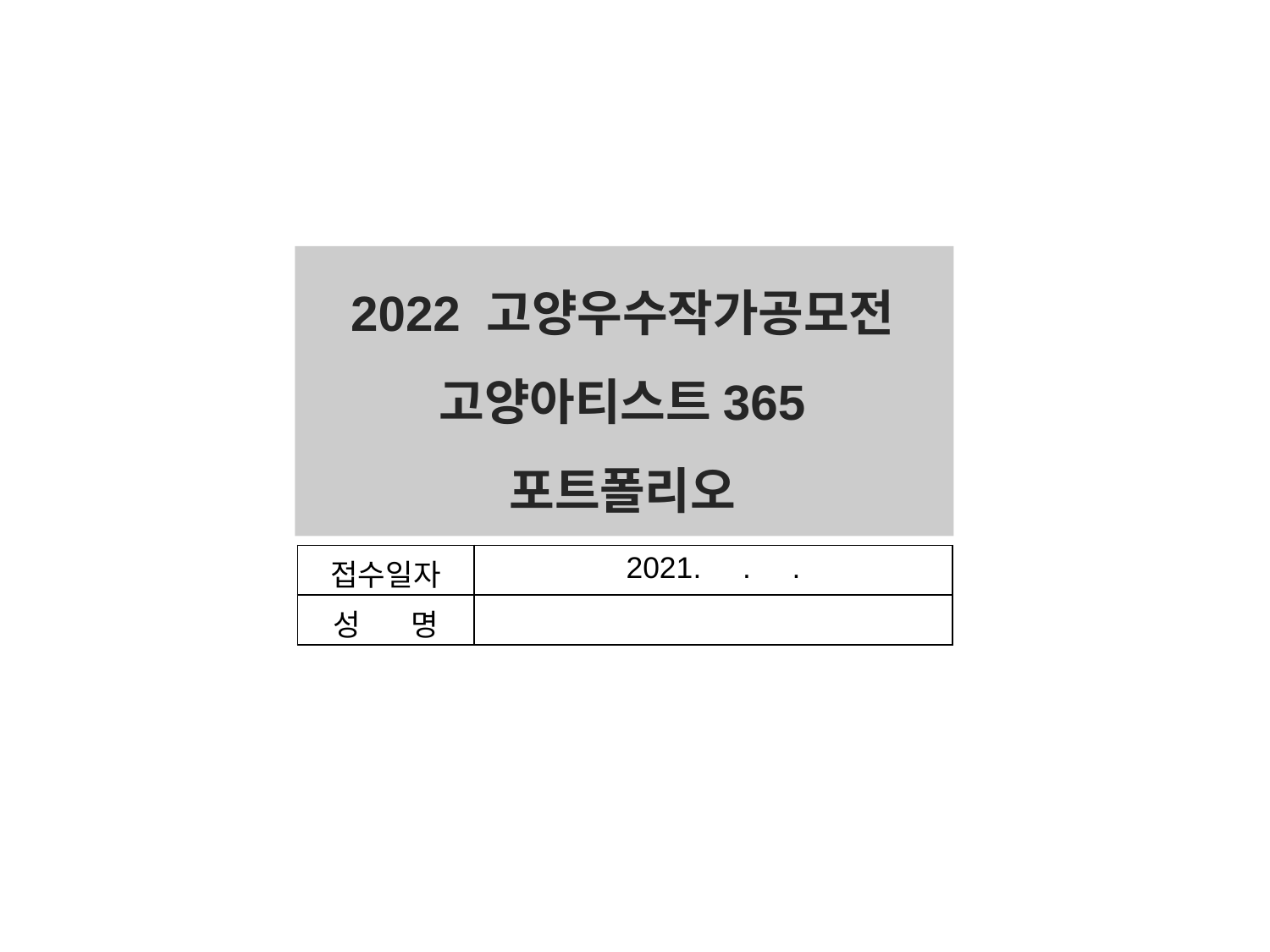

2022 고양우수작가공모전
고양아티스트365
포트폴리오

| 접수일자 | 2021. . . |
| --- | --- |
| 성 명 |  |